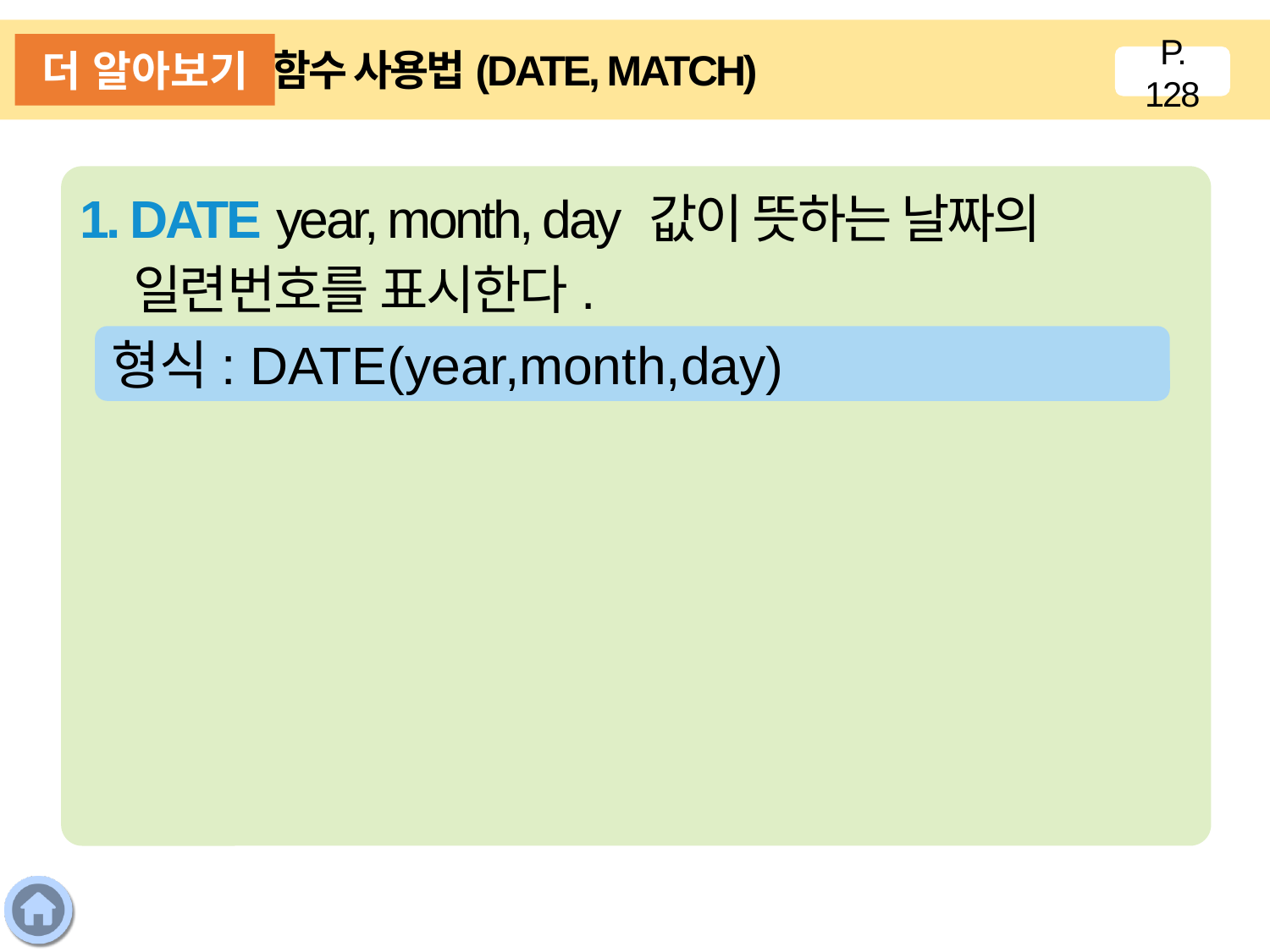

더 알아보기
함수 사용법(DATE, MATCH)
P. 128
1. DATE year, month, day 값이 뜻하는 날짜의 일련번호를 표시한다.
형식: DATE(year,month,day)